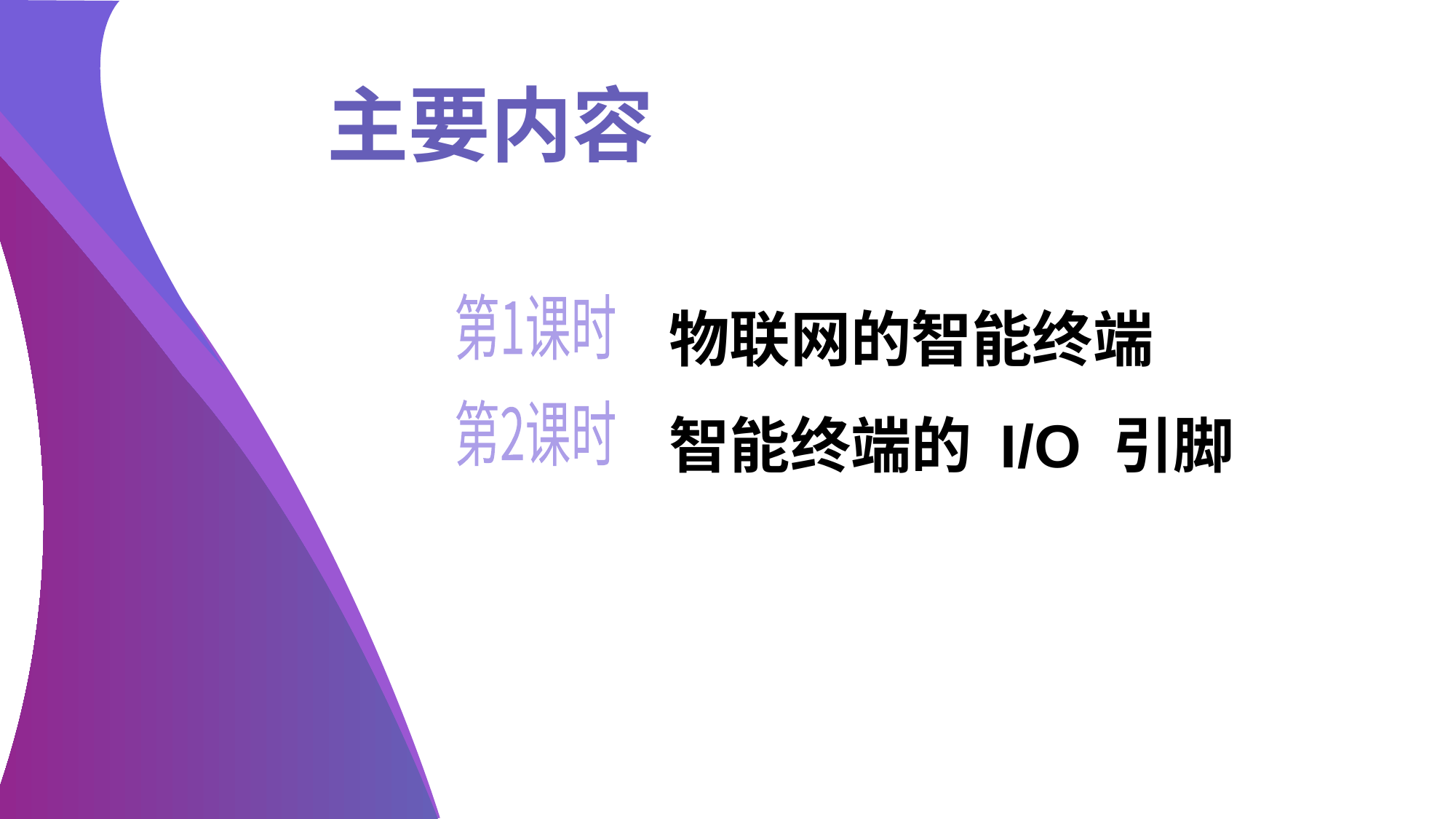

主要内容
# 物联网的智能终端
第1课时
智能终端的 I/O 引脚
第2课时